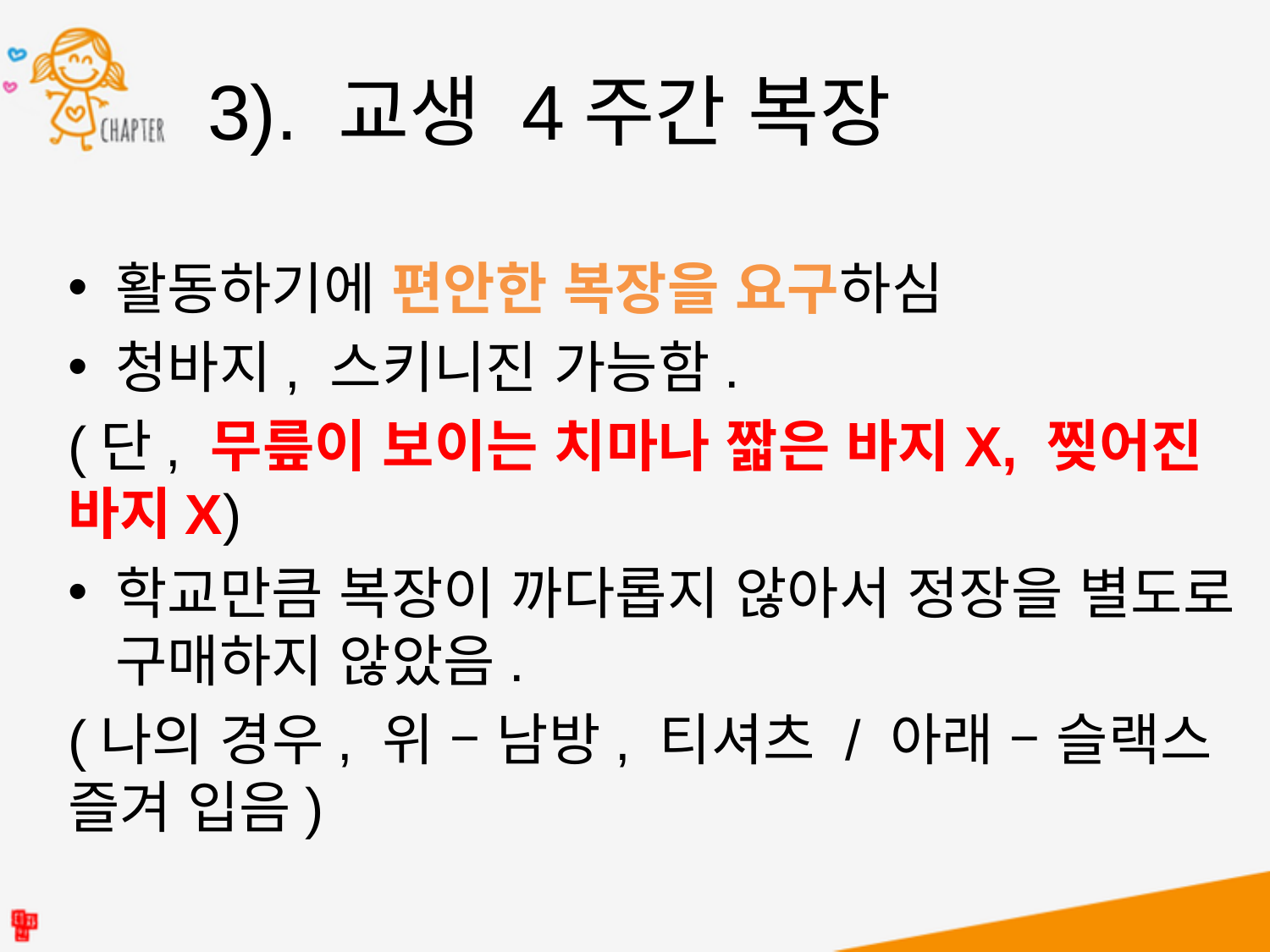

3). 교생 4주간 복장
활동하기에 편안한 복장을 요구하심
청바지, 스키니진 가능함.
(단, 무릎이 보이는 치마나 짧은 바지X, 찢어진 바지X)
학교만큼 복장이 까다롭지 않아서 정장을 별도로 구매하지 않았음.
(나의 경우, 위 – 남방, 티셔츠 / 아래 – 슬랙스 즐겨 입음)